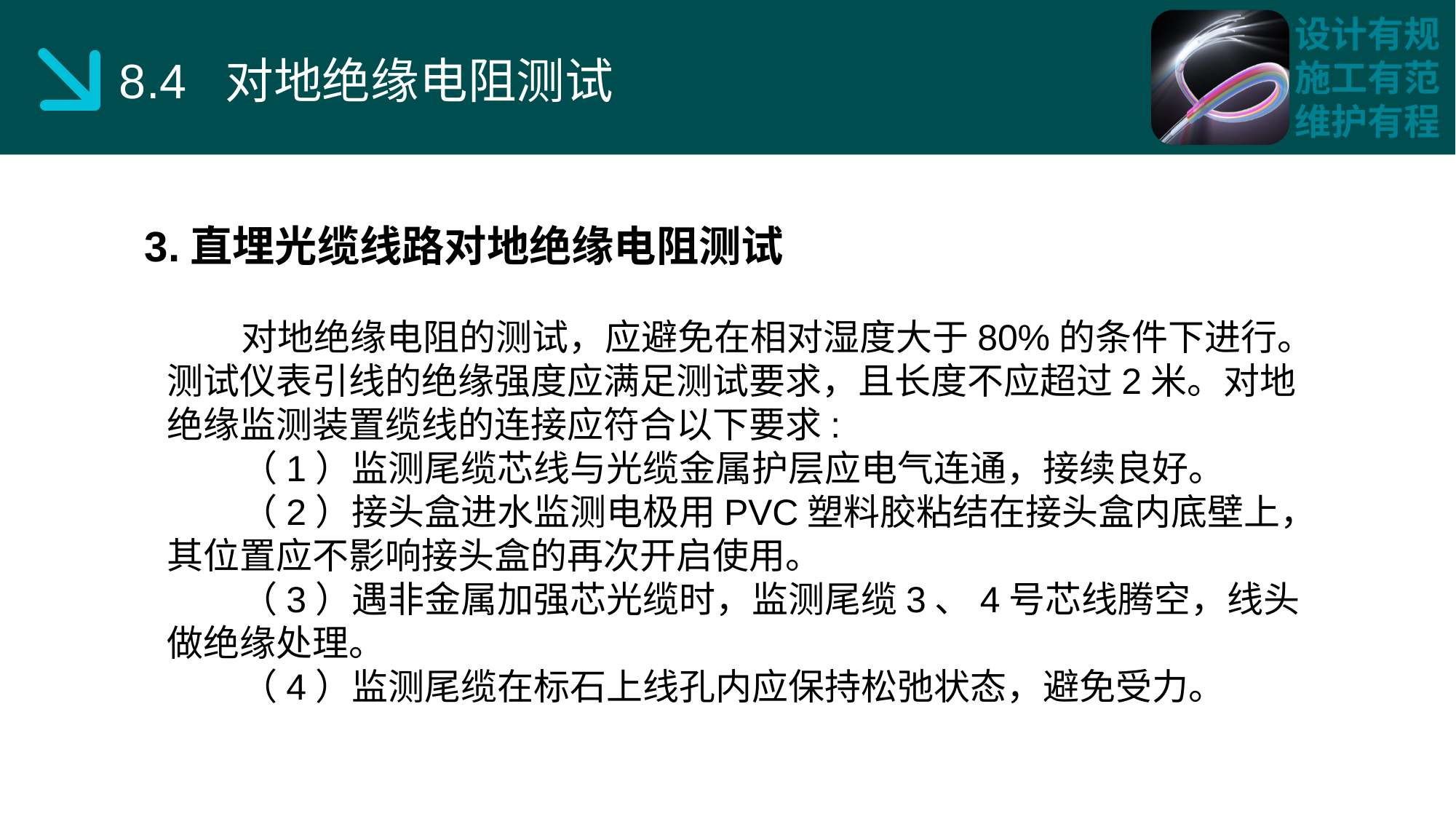

8.4  对地绝缘电阻测试

3.直埋光缆线路对地绝缘电阻测试
        对地绝缘电阻的测试，应避免在相对湿度大于80%的条件下进行。测试仪表引线的绝缘强度应满足测试要求，且长度不应超过2米。对地绝缘监测装置缆线的连接应符合以下要求:
        （1）监测尾缆芯线与光缆金属护层应电气连通，接续良好。
        （2）接头盒进水监测电极用PVC塑料胶粘结在接头盒内底壁上，其位置应不影响接头盒的再次开启使用。
        （3）遇非金属加强芯光缆时，监测尾缆3、4号芯线腾空，线头做绝缘处理。
        （4）监测尾缆在标石上线孔内应保持松弛状态，避免受力。